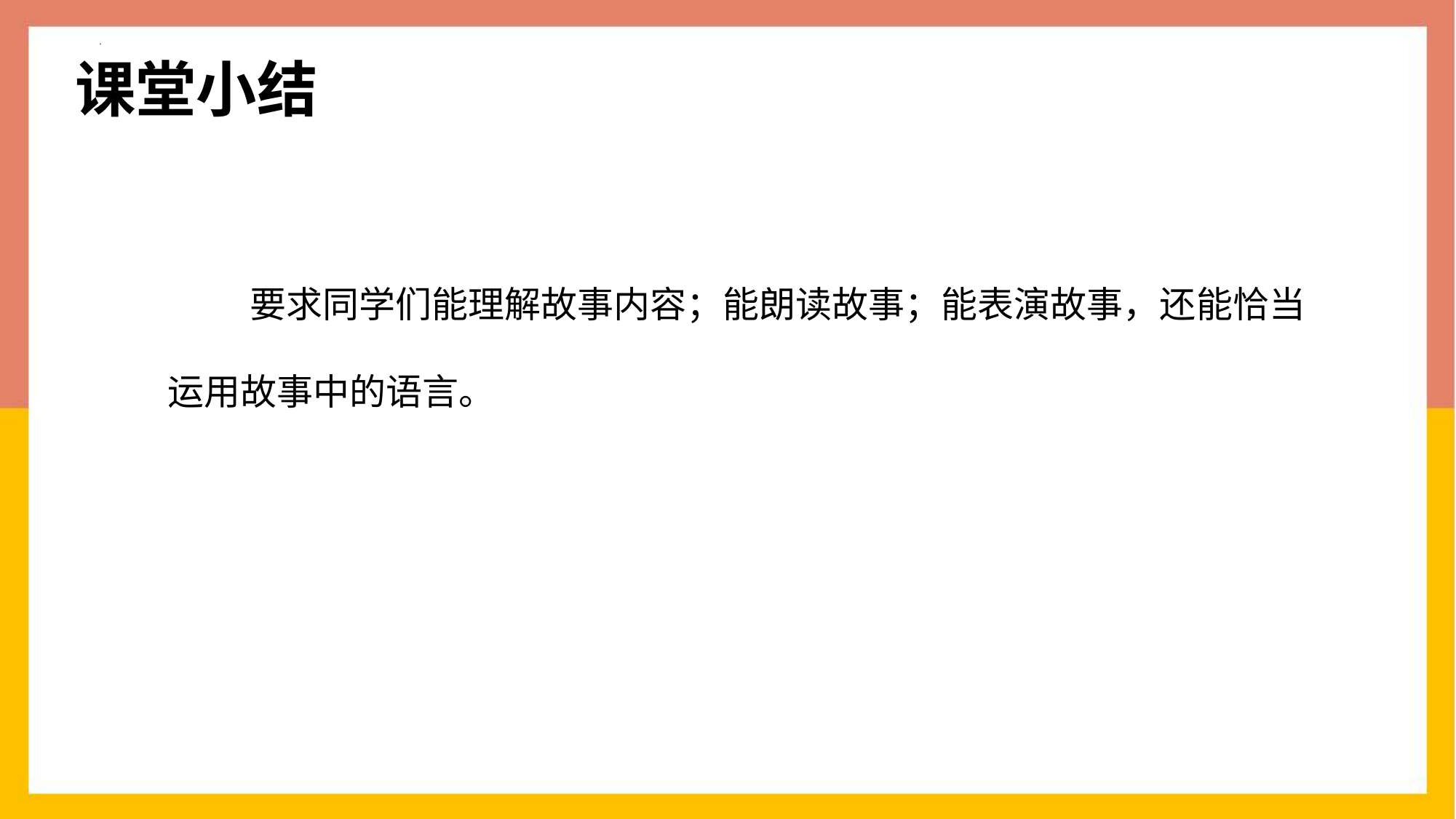

课堂小结
         要求同学们能理解故事内容；能朗读故事；能表演故事，还能恰当运用故事中的语言。